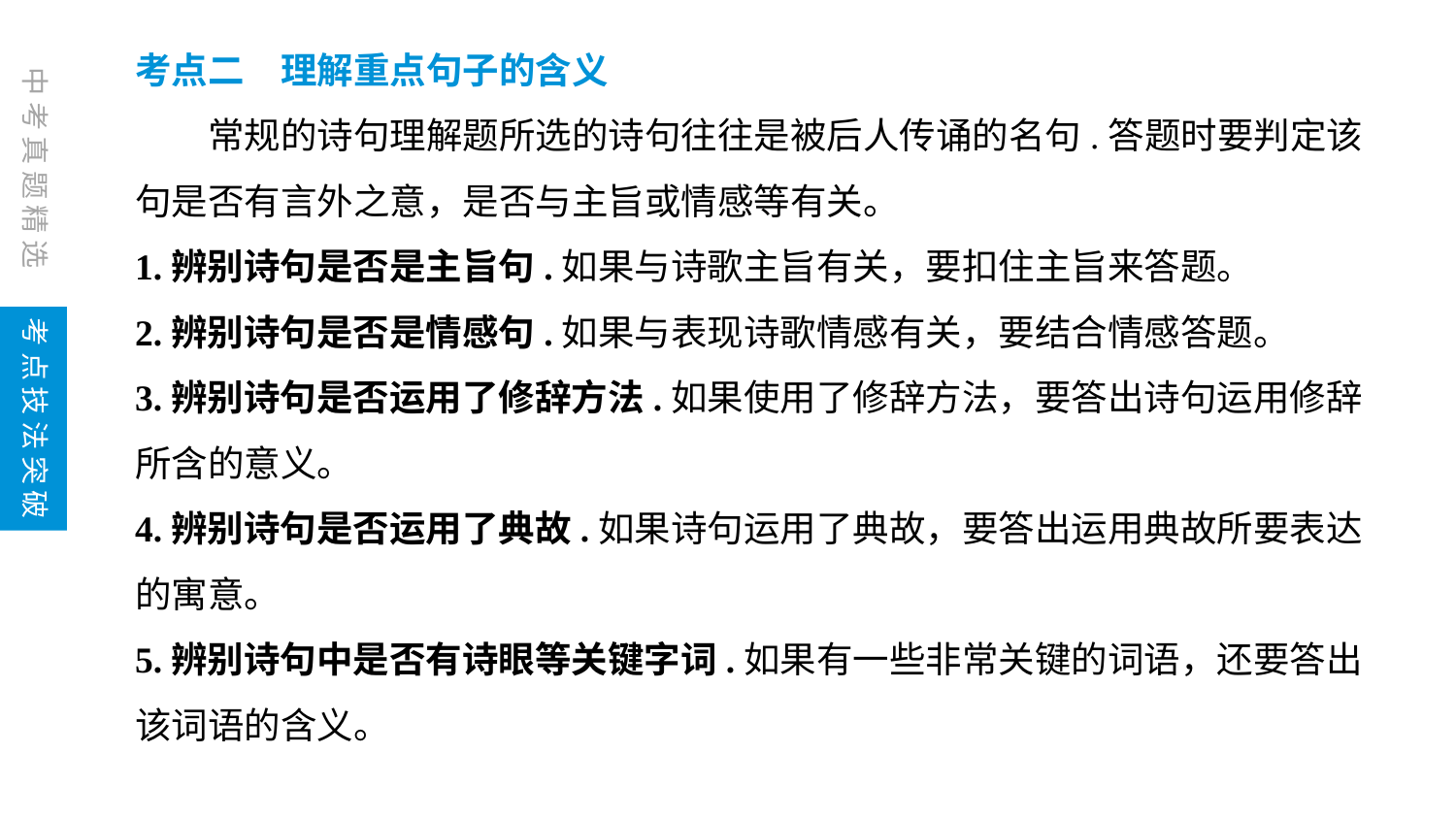

考点二　理解重点句子的含义
　　常规的诗句理解题所选的诗句往往是被后人传诵的名句.答题时要判定该句是否有言外之意，是否与主旨或情感等有关。
1.辨别诗句是否是主旨句.如果与诗歌主旨有关，要扣住主旨来答题。
2.辨别诗句是否是情感句.如果与表现诗歌情感有关，要结合情感答题。
3.辨别诗句是否运用了修辞方法.如果使用了修辞方法，要答出诗句运用修辞所含的意义。
4.辨别诗句是否运用了典故.如果诗句运用了典故，要答出运用典故所要表达的寓意。
5.辨别诗句中是否有诗眼等关键字词.如果有一些非常关键的词语，还要答出该词语的含义。